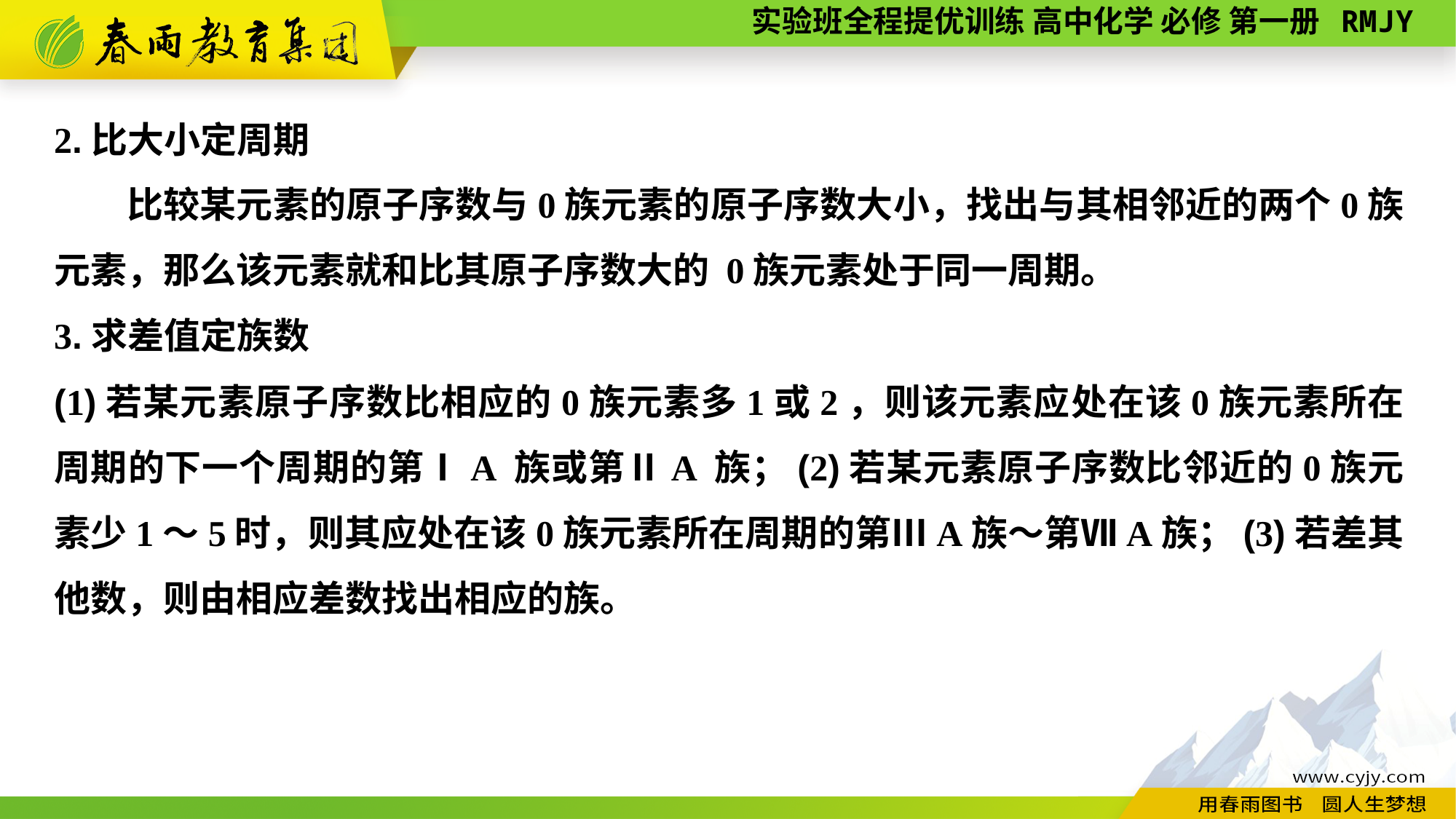

2.比大小定周期
　　比较某元素的原子序数与0族元素的原子序数大小，找出与其相邻近的两个0族元素，那么该元素就和比其原子序数大的 0族元素处于同一周期。
3.求差值定族数
(1)若某元素原子序数比相应的0族元素多1或2，则该元素应处在该0族元素所在周期的下一个周期的第ⅠA 族或第ⅡA 族；(2)若某元素原子序数比邻近的0族元素少1～5时，则其应处在该0族元素所在周期的第ⅢA族～第ⅦA族；(3)若差其他数，则由相应差数找出相应的族。